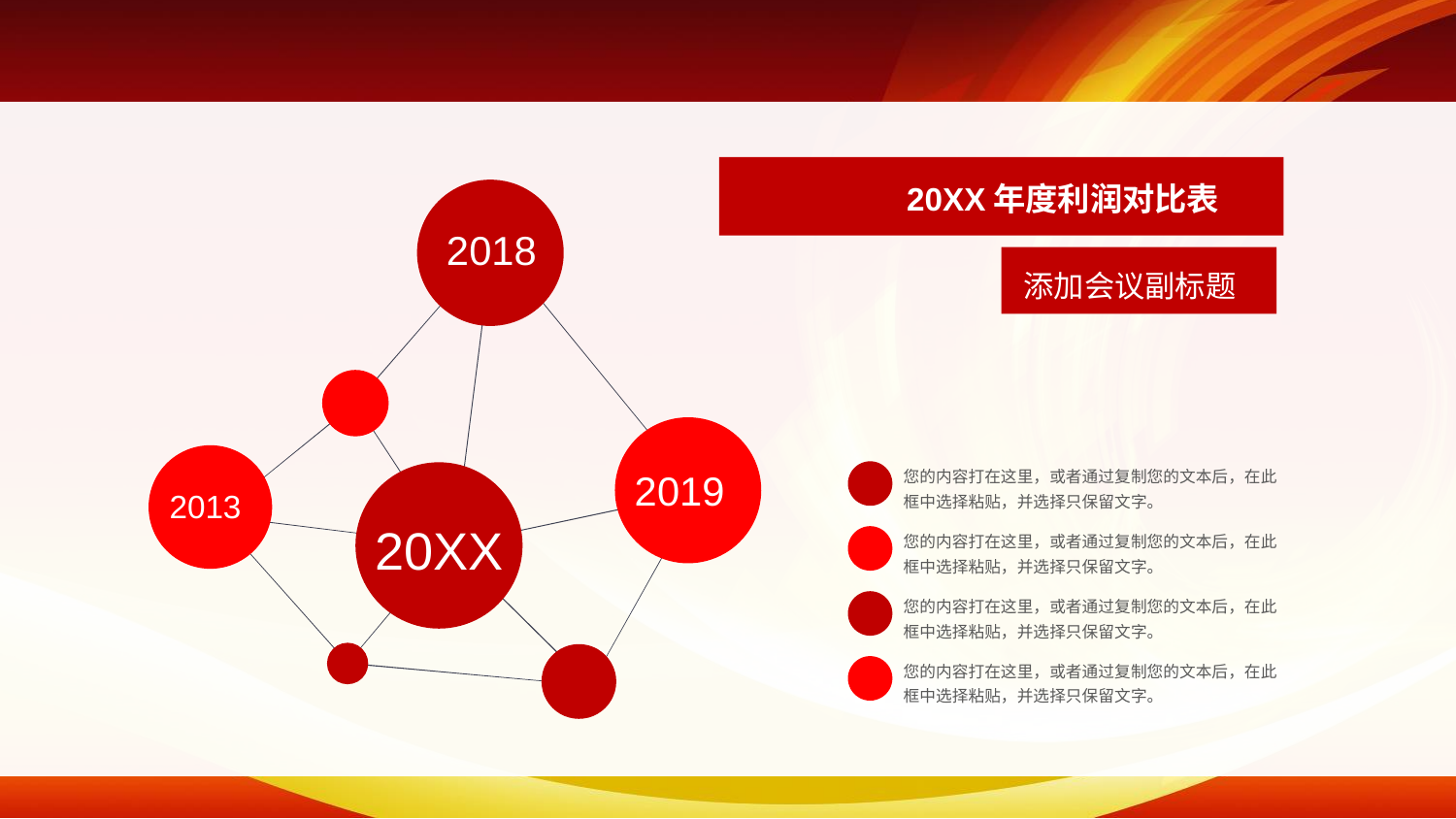

#

20XX年度利润对比表

2018

添加会议副标题

您的内容打在这里，或者通过复制您的文本后，在此框中选择粘贴，并选择只保留文字。
2019

2013
20XX
您的内容打在这里，或者通过复制您的文本后，在此框中选择粘贴，并选择只保留文字。

您的内容打在这里，或者通过复制您的文本后，在此框中选择粘贴，并选择只保留文字。

您的内容打在这里，或者通过复制您的文本后，在此框中选择粘贴，并选择只保留文字。